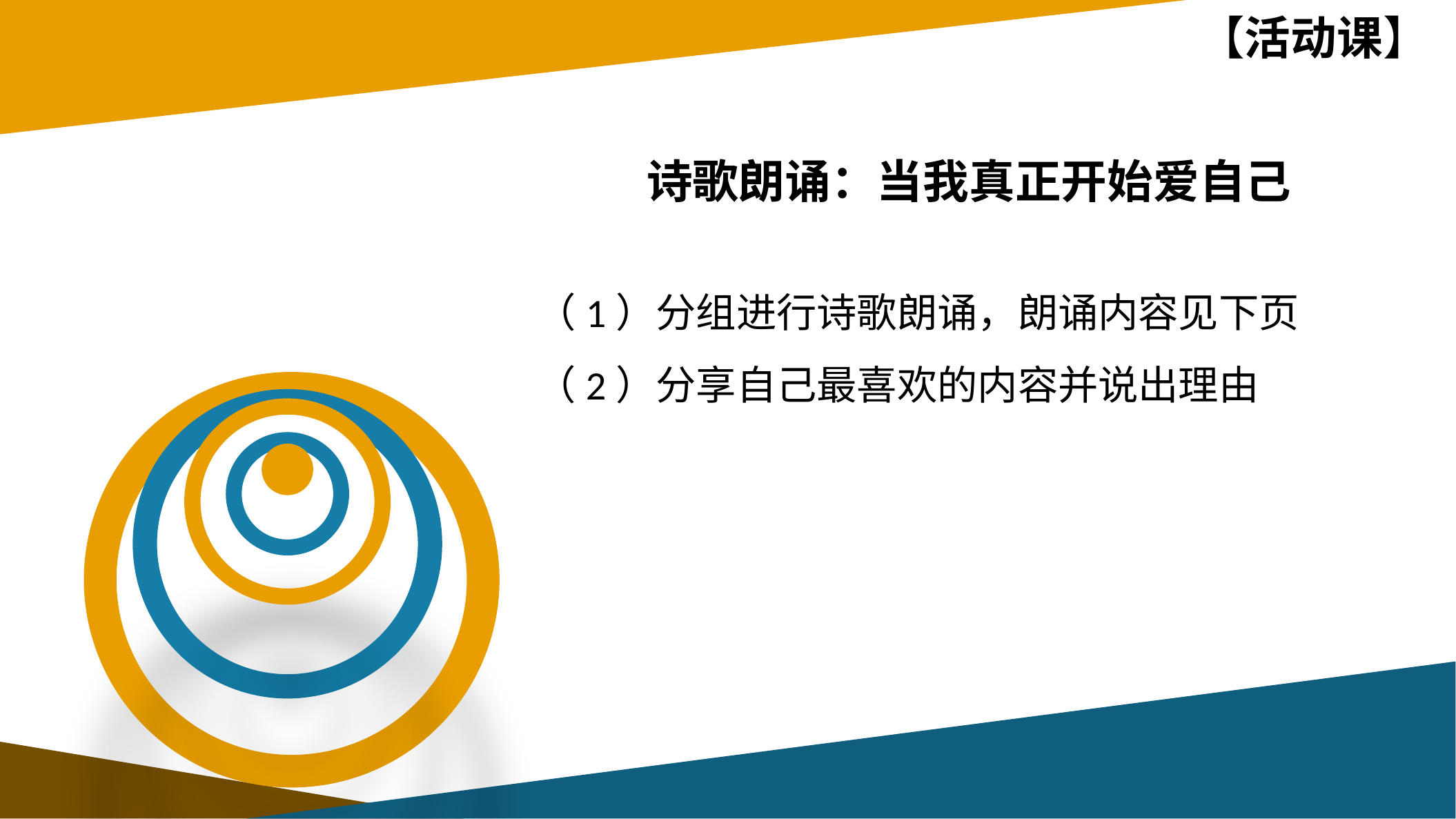

【活动课】
诗歌朗诵：当我真正开始爱自己

（1）分组进行诗歌朗诵，朗诵内容见下页
（2）分享自己最喜欢的内容并说出理由